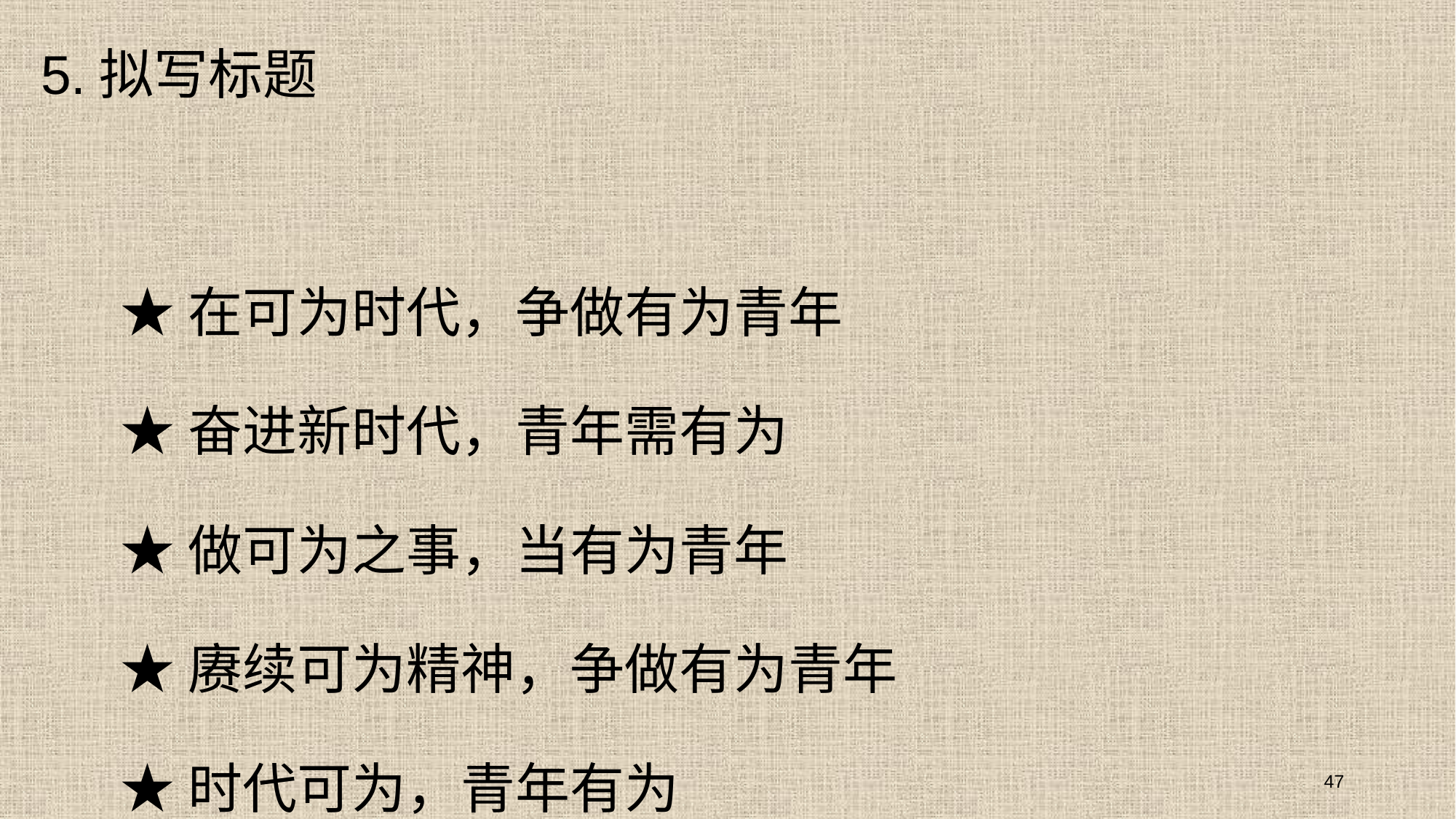

5.拟写标题

         ★在可为时代，争做有为青年
         ★奋进新时代，青年需有为
         ★做可为之事，当有为青年
         ★赓续可为精神，争做有为青年
         ★时代可为，青年有为
         ★立可为之世，成有为之志
         ★时代大有可为，吾辈定当有为
         ★家国处处舞雩风，青春灼灼应节舞
47